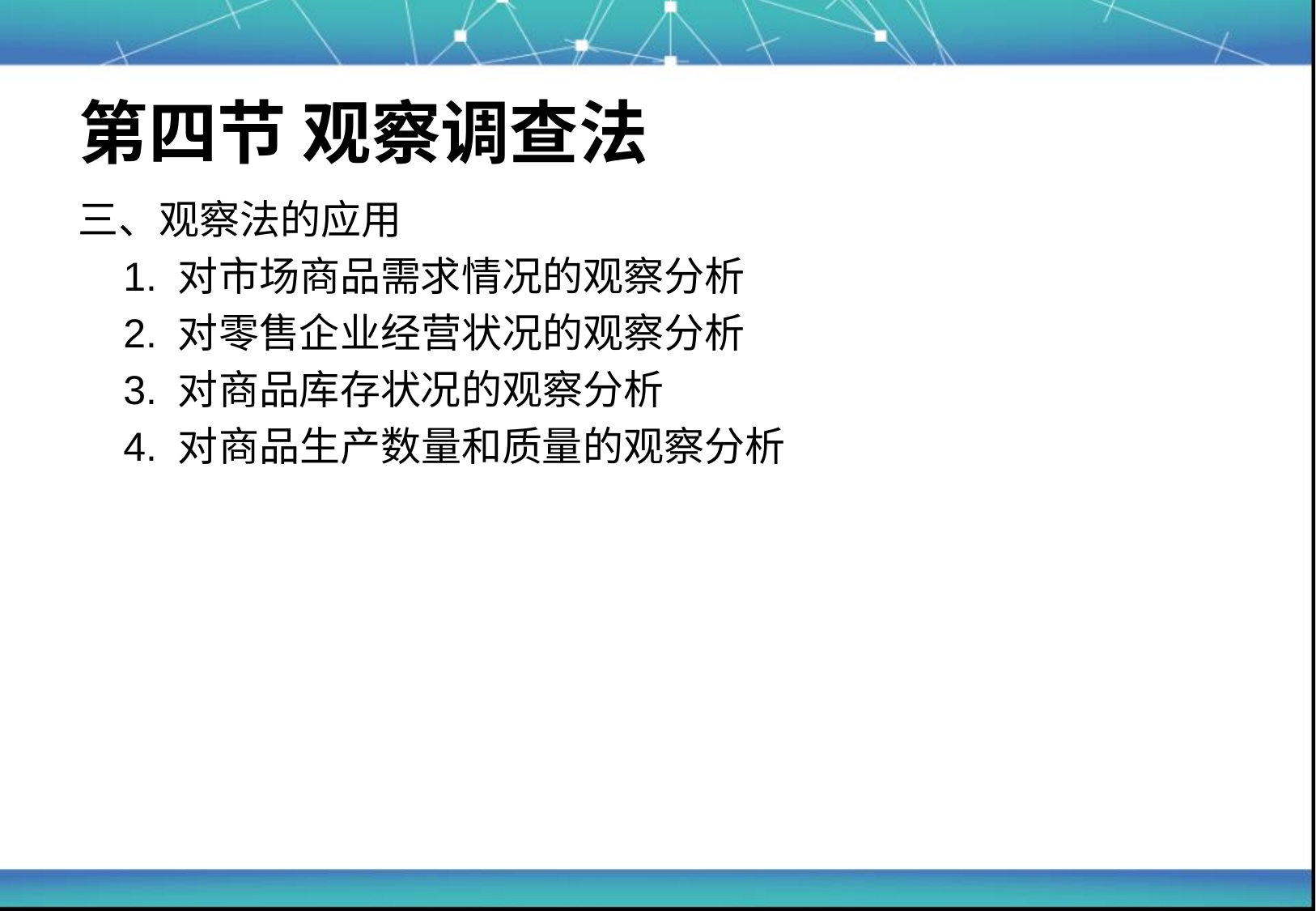

# 第四节 观察调查法
三、观察法的应用
	1. 对市场商品需求情况的观察分析
	2. 对零售企业经营状况的观察分析
	3. 对商品库存状况的观察分析
	4. 对商品生产数量和质量的观察分析